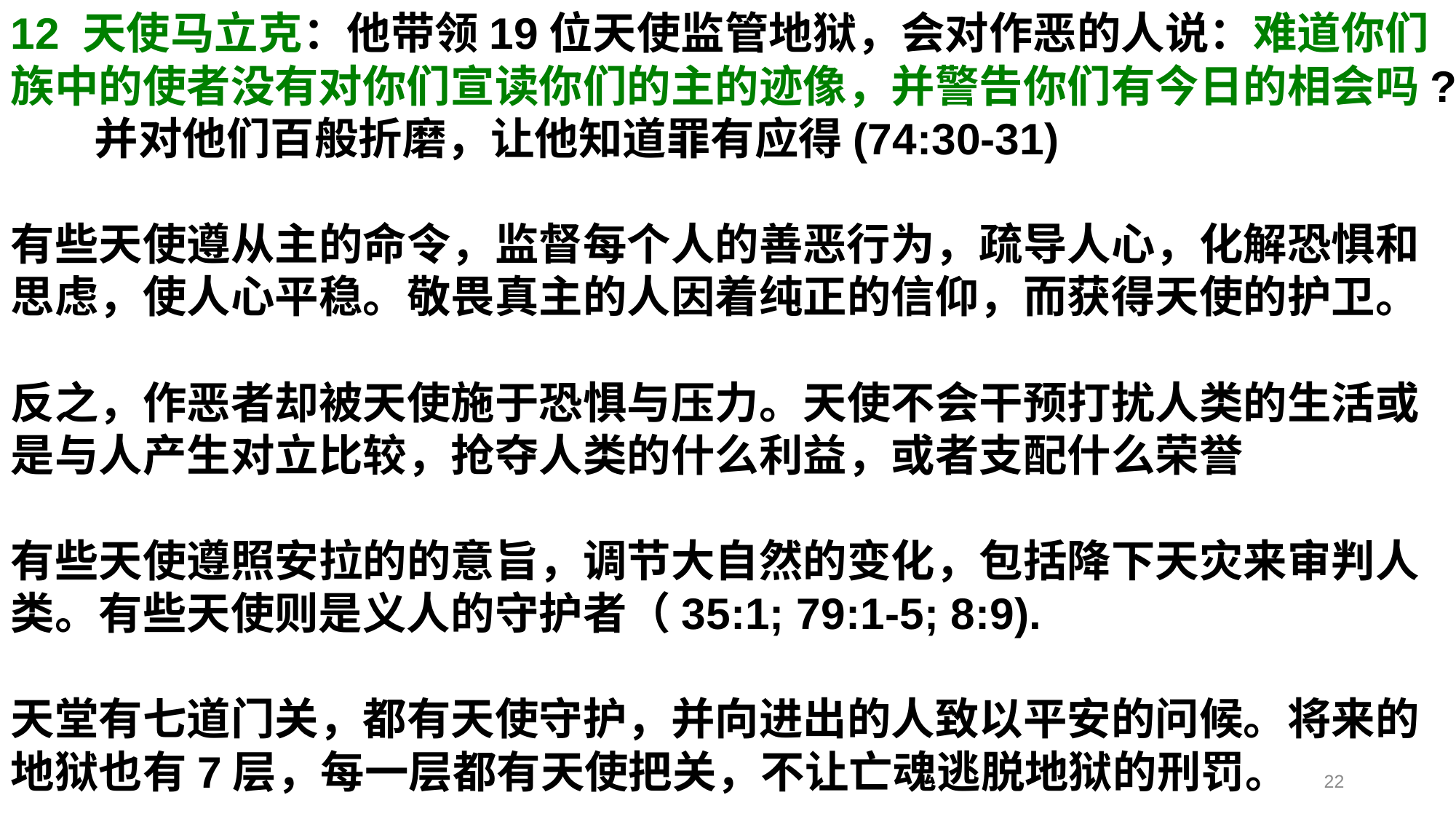

12 天使马立克：他带领19位天使监管地狱，会对作恶的人说：难道你们族中的使者没有对你们宣读你们的主的迹像，并警告你们有今日的相会吗?      并对他们百般折磨，让他知道罪有应得(74:30-31)

有些天使遵从主的命令，监督每个人的善恶行为，疏导人心，化解恐惧和思虑，使人心平稳。敬畏真主的人因着纯正的信仰，而获得天使的护卫。

反之，作恶者却被天使施于恐惧与压力。天使不会干预打扰人类的生活或是与人产生对立比较，抢夺人类的什么利益，或者支配什么荣誉

有些天使遵照安拉的的意旨，调节大自然的变化，包括降下天灾来审判人类。有些天使则是义人的守护者（35:1; 79:1-5; 8:9).

天堂有七道门关，都有天使守护，并向进出的人致以平安的问候。将来的地狱也有7层，每一层都有天使把关，不让亡魂逃脱地狱的刑罚。
22